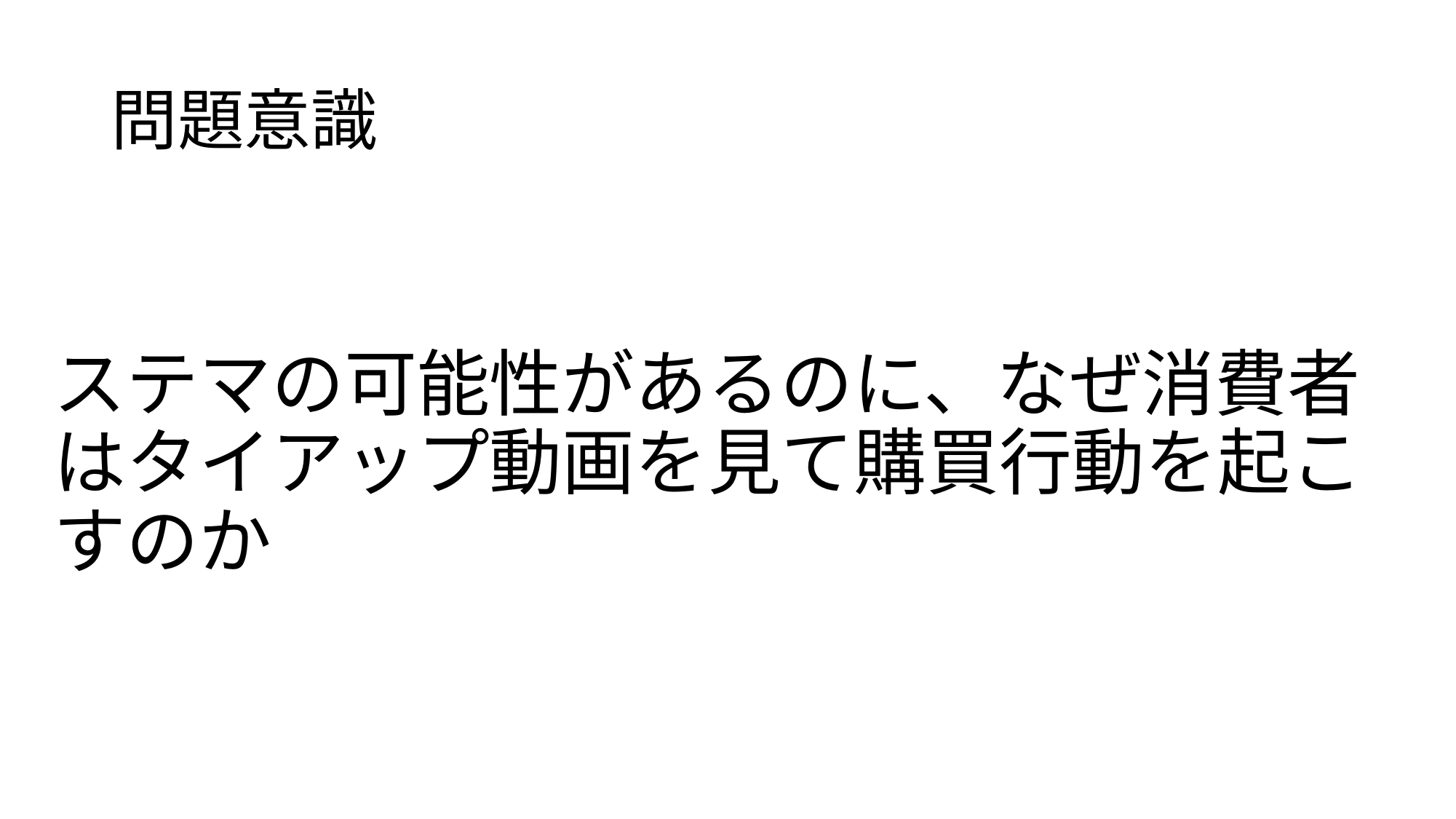

# 問題意識
ステマの可能性があるのに、なぜ消費者はタイアップ動画を見て購買行動を起こすのか